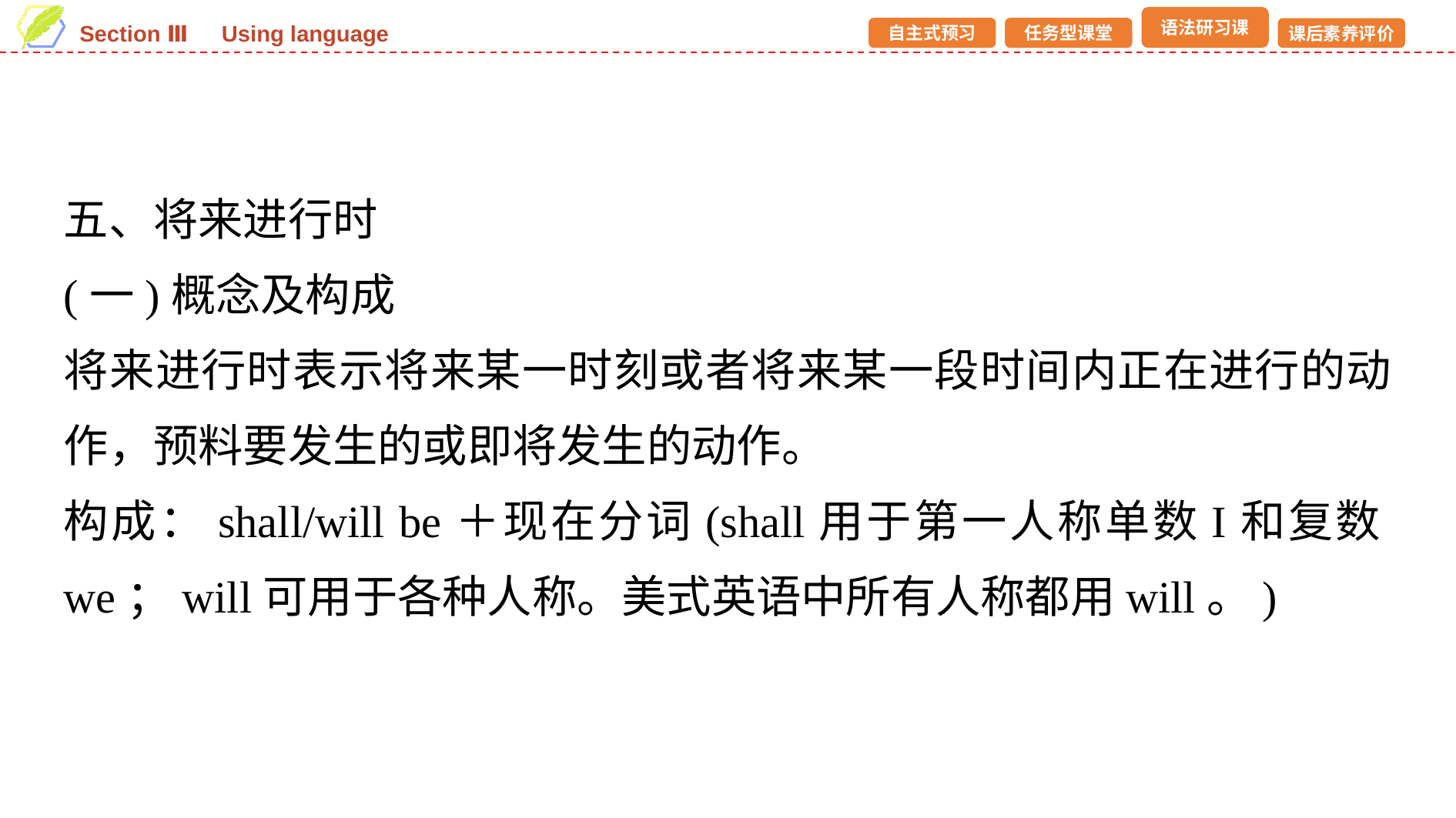

五、将来进行时
(一)概念及构成
将来进行时表示将来某一时刻或者将来某一段时间内正在进行的动作，预料要发生的或即将发生的动作。
构成：shall/will be＋现在分词(shall用于第一人称单数I和复数we；will可用于各种人称。美式英语中所有人称都用will。)